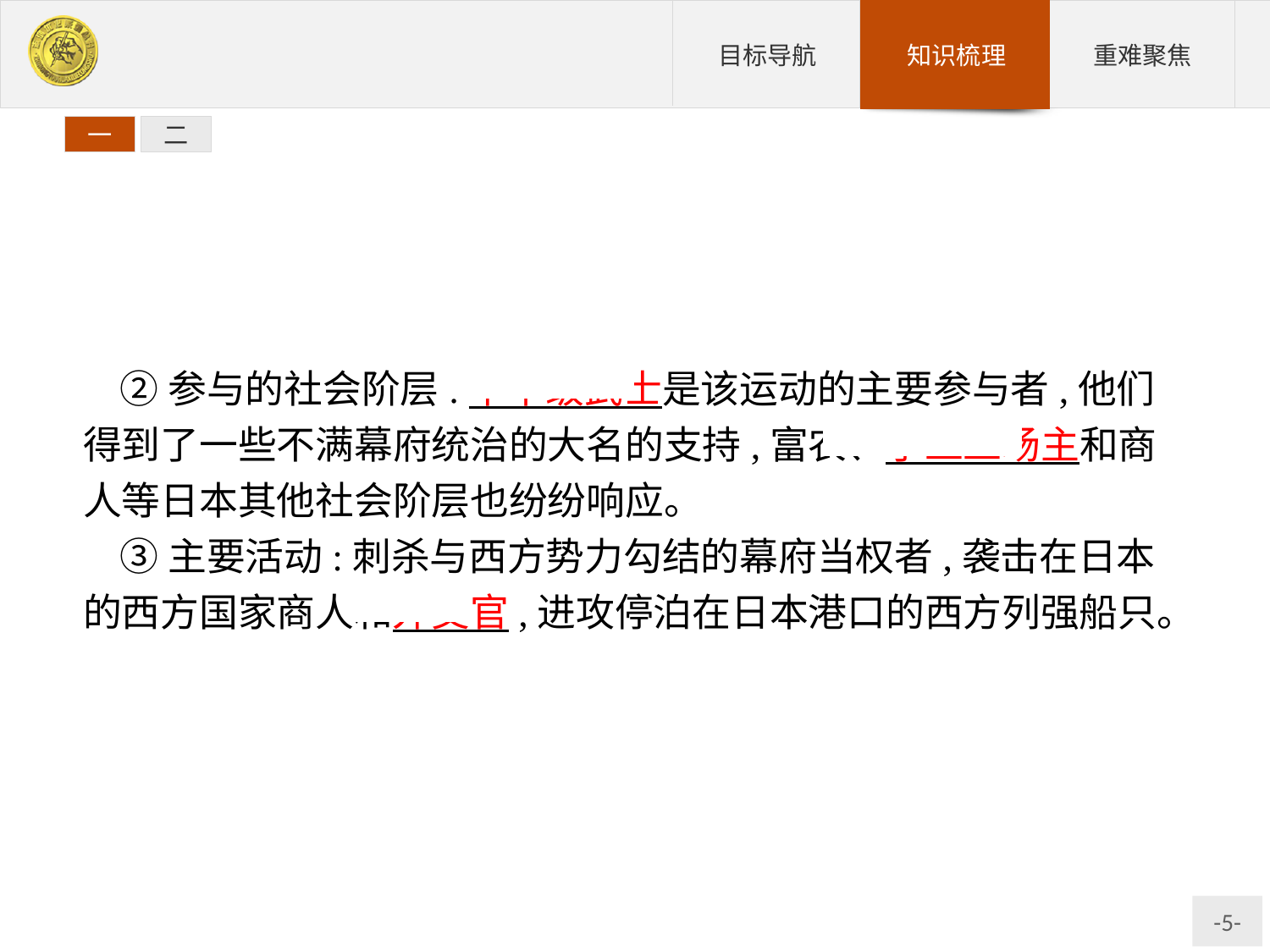

一
二
②参与的社会阶层:中下级武士是该运动的主要参与者,他们得到了一些不满幕府统治的大名的支持,富农、手工工场主和商人等日本其他社会阶层也纷纷响应。
③主要活动:刺杀与西方势力勾结的幕府当权者,袭击在日本的西方国家商人和外交官,进攻停泊在日本港口的西方列强船只。